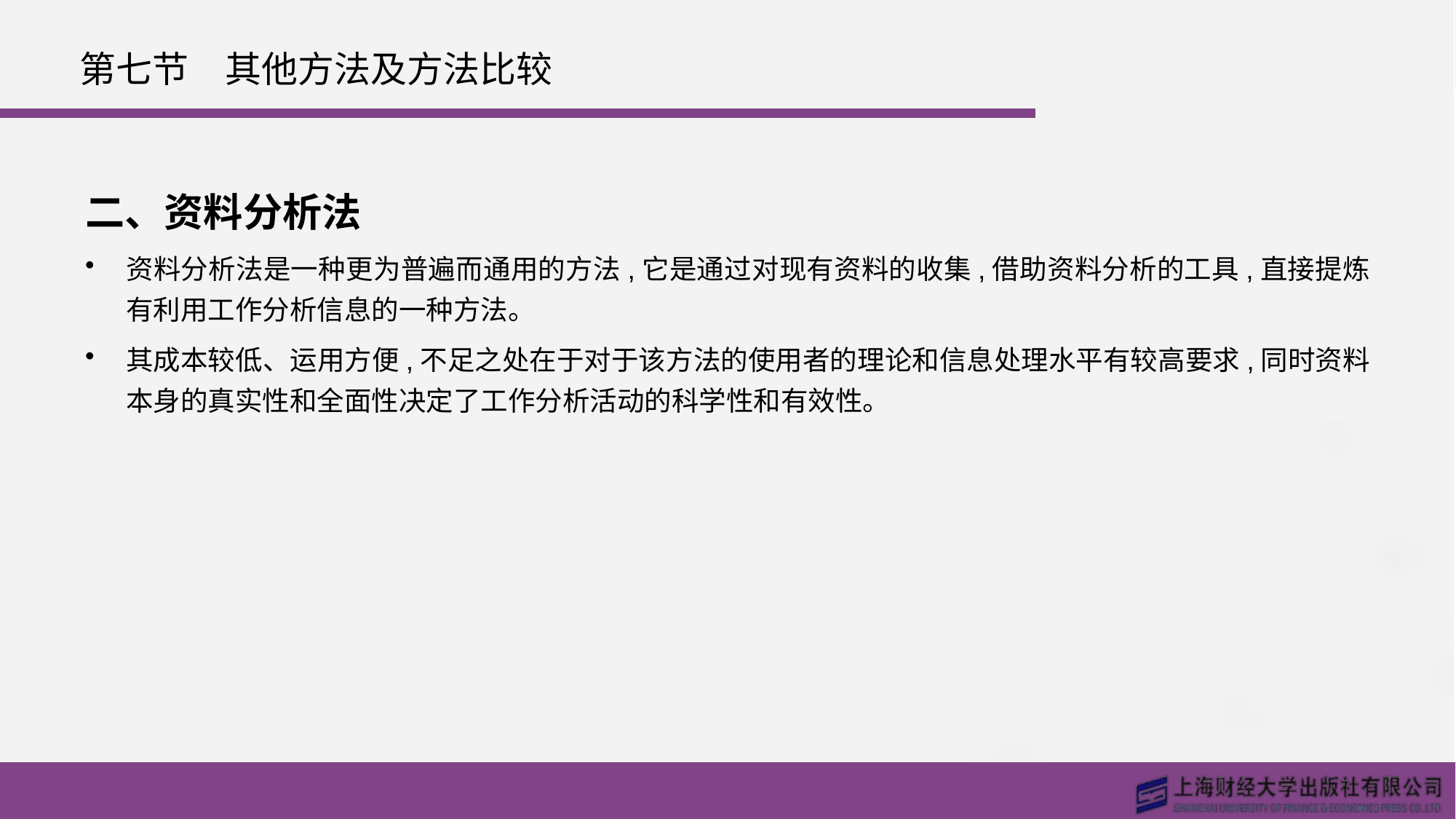

# 第七节　其他方法及方法比较
二、资料分析法
资料分析法是一种更为普遍而通用的方法,它是通过对现有资料的收集,借助资料分析的工具,直接提炼有利用工作分析信息的一种方法。
其成本较低、运用方便,不足之处在于对于该方法的使用者的理论和信息处理水平有较高要求,同时资料本身的真实性和全面性决定了工作分析活动的科学性和有效性。